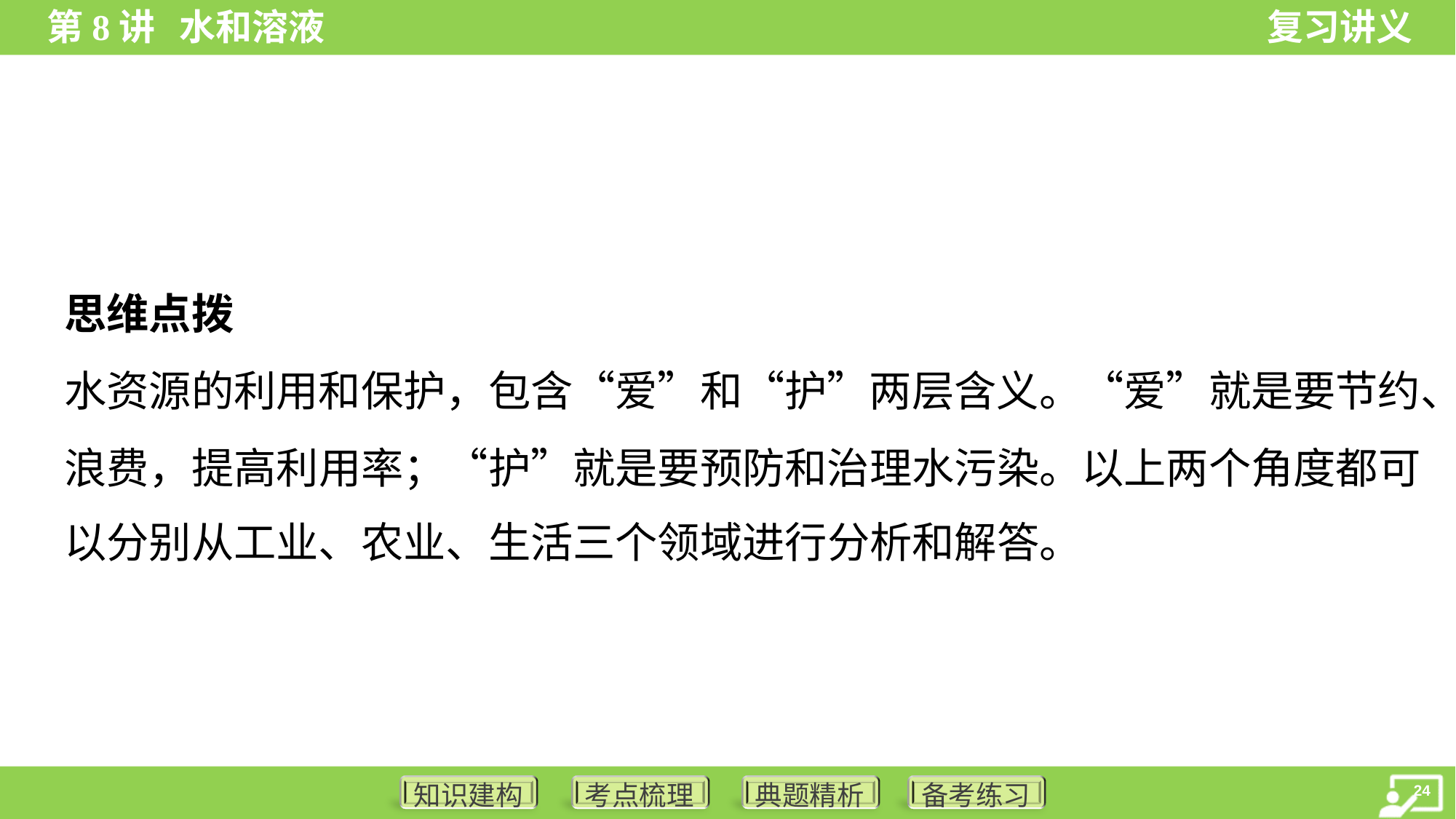

思维点拨
水资源的利用和保护，包含“爱”和“护”两层含义。“爱”就是要节约、不
浪费，提高利用率；“护”就是要预防和治理水污染。以上两个角度都可
以分别从工业、农业、生活三个领域进行分析和解答。